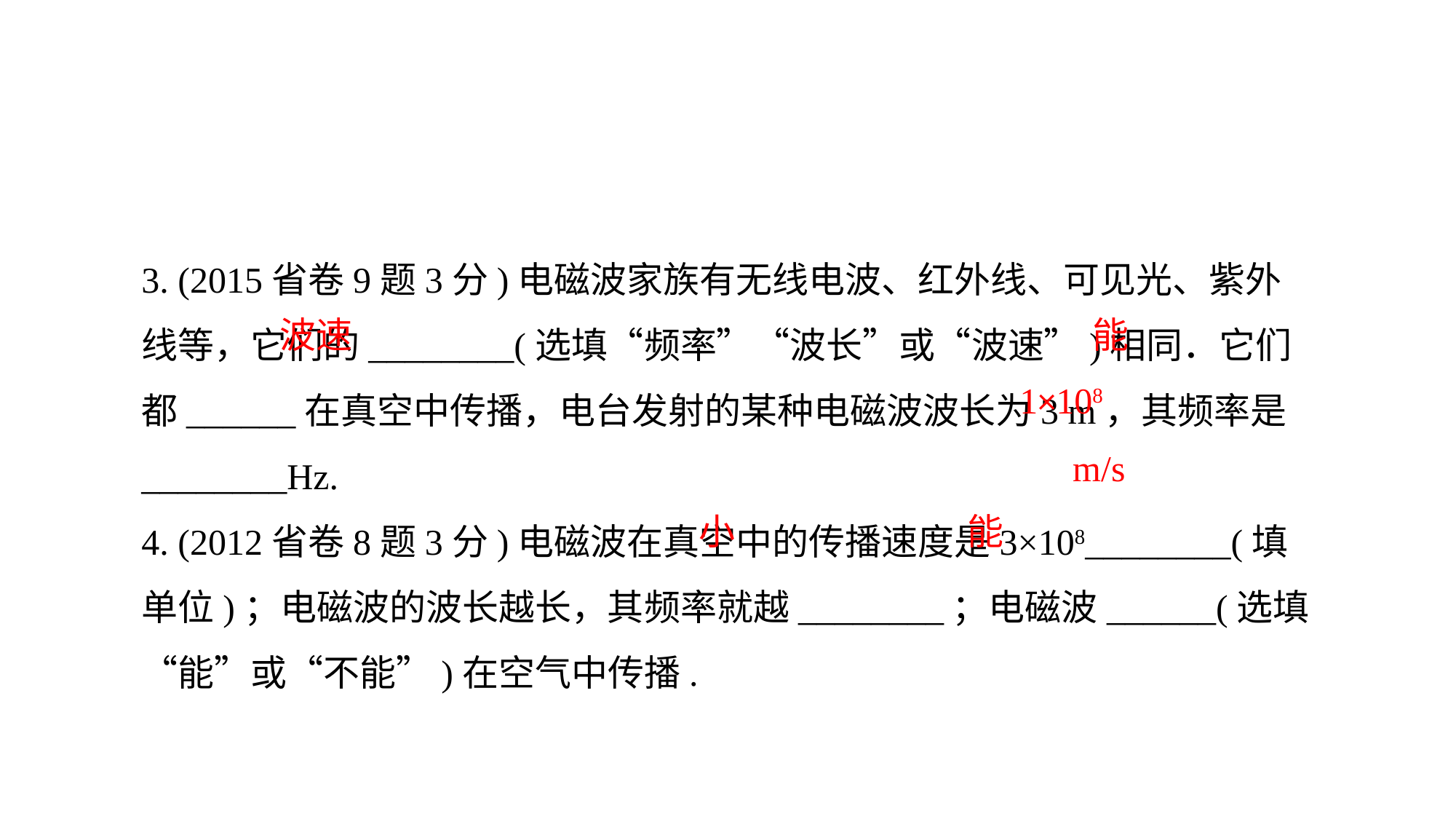

3. (2015省卷9题3分)电磁波家族有无线电波、红外线、可见光、紫外线等，它们的________(选填“频率”“波长”或“波速”)相同．它们都______在真空中传播，电台发射的某种电磁波波长为3 m，其频率是________Hz.
4. (2012省卷8题3分)电磁波在真空中的传播速度是3×108________(填单位)；电磁波的波长越长，其频率就越________；电磁波______(选填“能”或“不能”)在空气中传播.
波速
能
1×108
m/s
小
能